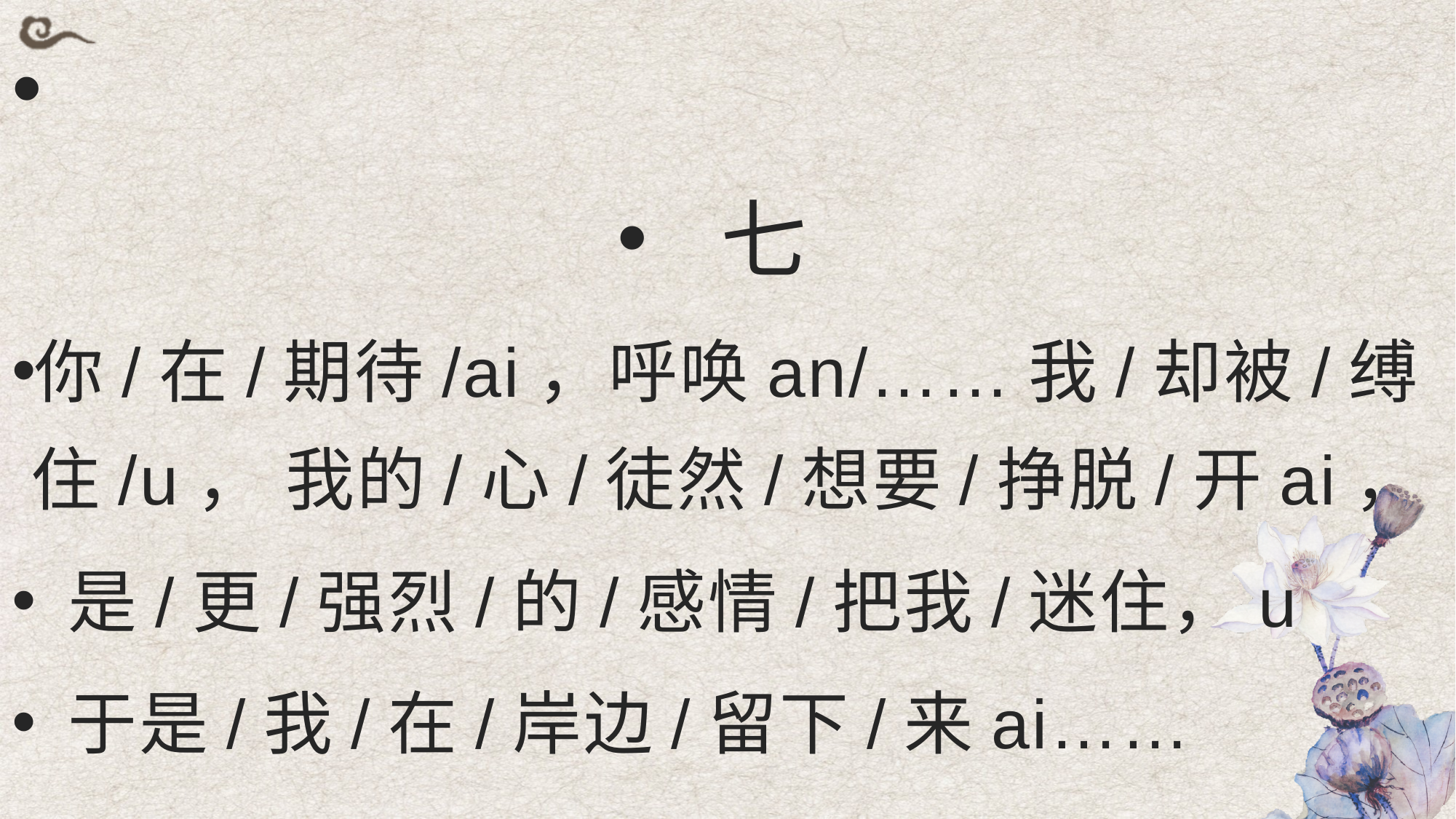

七
你/在/期待/ai，呼唤an/……我/却被/缚住/u， 我的/心/徒然/想要/挣脱/开ai，
 是/更/强烈/的/感情/把我/迷住，u
 于是/我/在/岸边/留下/来ai……
#